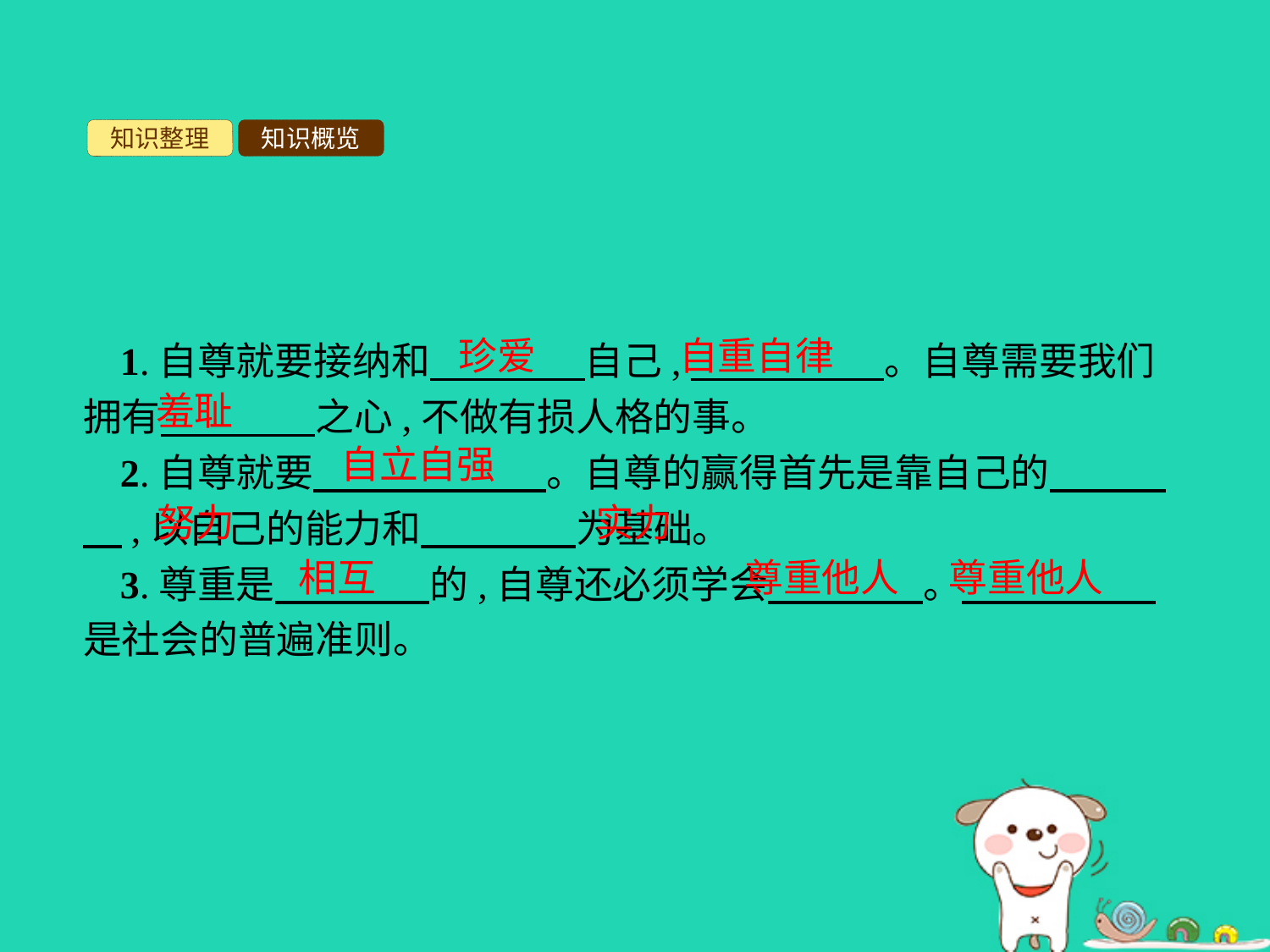

知识整理
知识概览
珍爱
自重自律
1.自尊就要接纳和　　　　自己,　　　　　。自尊需要我们拥有　　　　之心,不做有损人格的事。
2.自尊就要　　　　　　。自尊的赢得首先是靠自己的　　　　,以自己的能力和　　　　为基础。
3.尊重是　　　　的,自尊还必须学会　　　　。　　　　　是社会的普遍准则。
羞耻
自立自强
努力
实力
尊重他人
尊重他人
相互